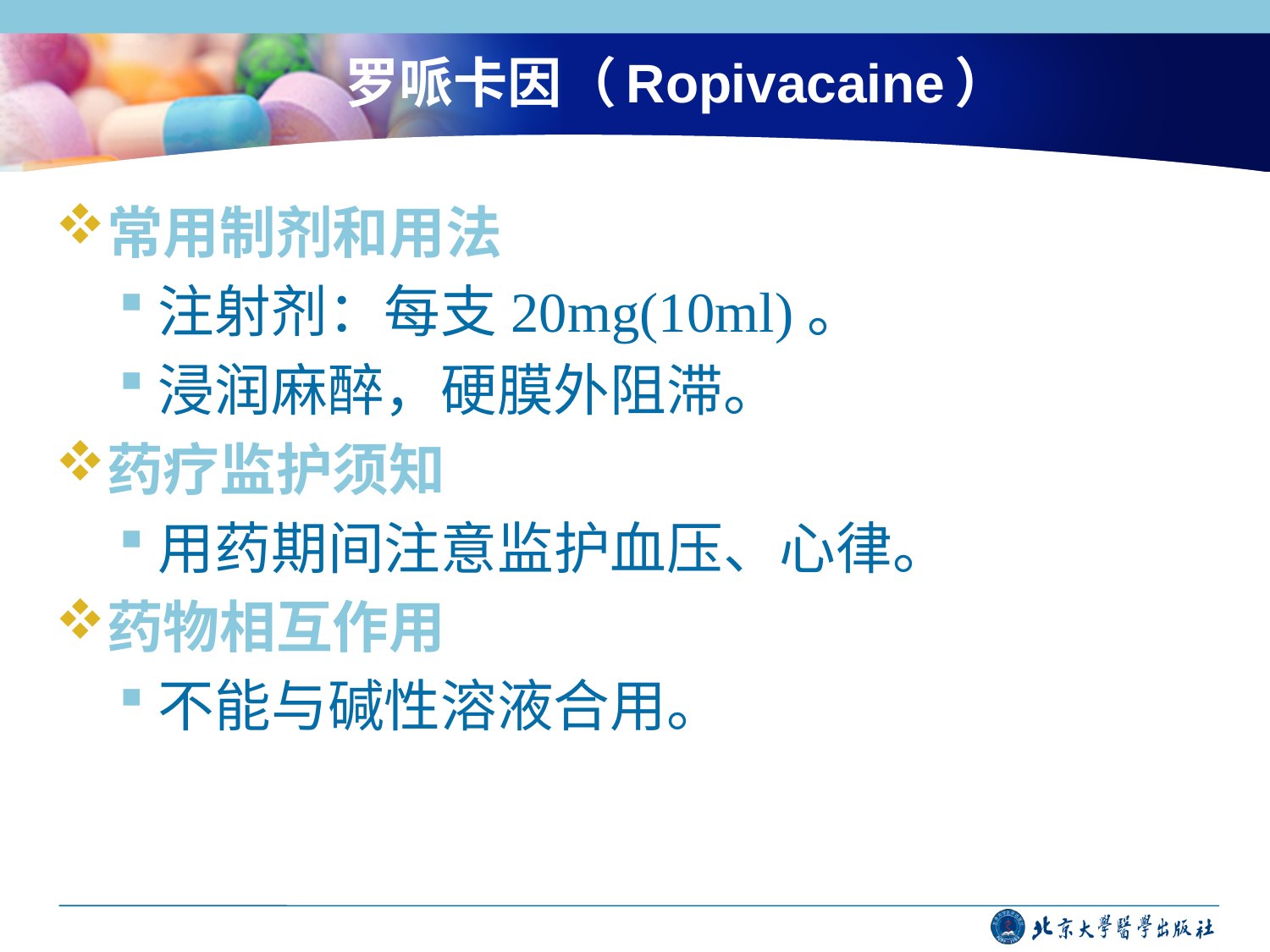

# 罗哌卡因（Ropivacaine）
常用制剂和用法
注射剂：每支20mg(10ml)。
浸润麻醉，硬膜外阻滞。
药疗监护须知
用药期间注意监护血压、心律。
药物相互作用
不能与碱性溶液合用。